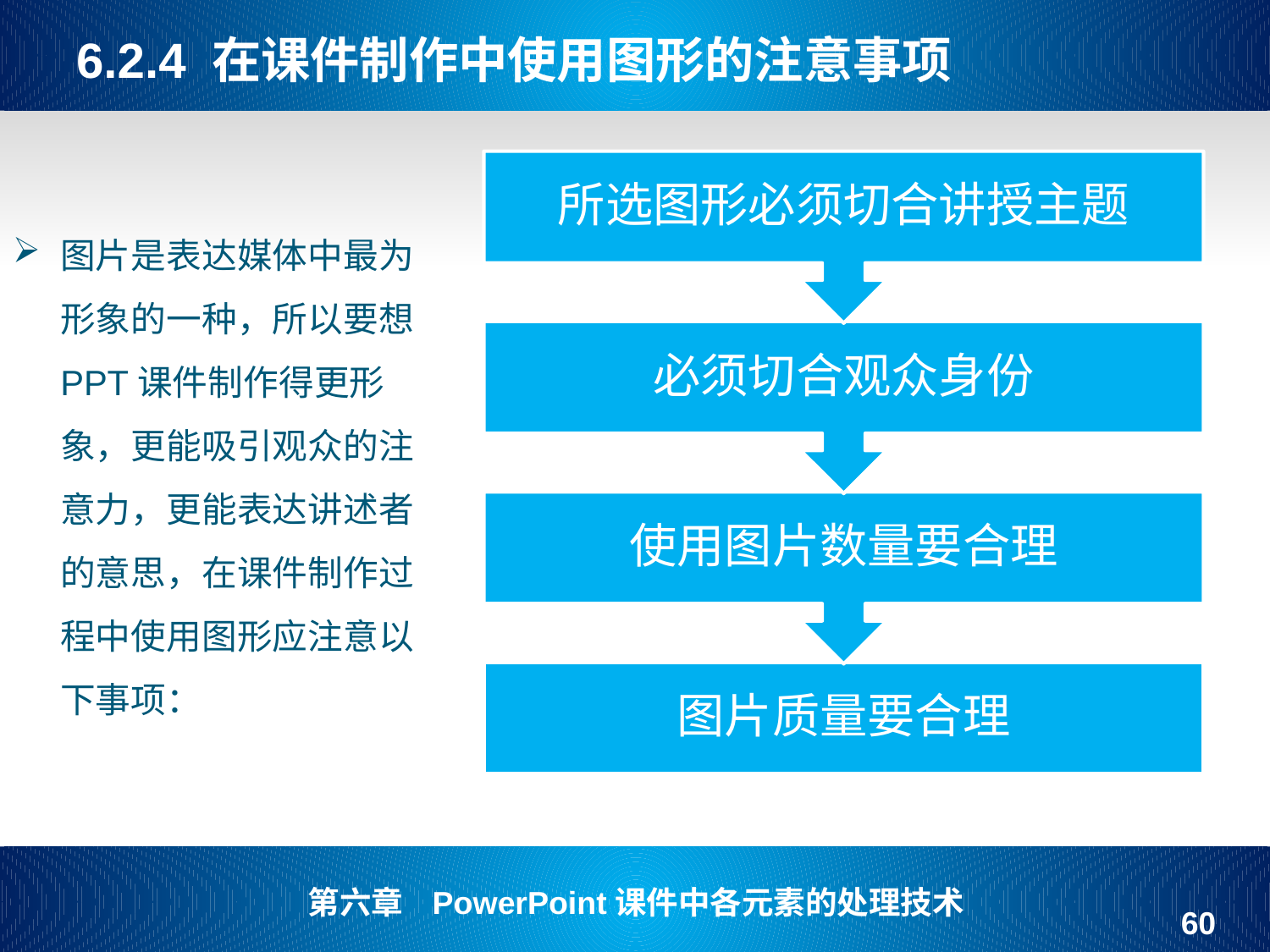

# 6.2.4 在课件制作中使用图形的注意事项
图片质量要合理
使用图片数量要合理
必须切合观众身份
所选图形必须切合讲授主题
图片是表达媒体中最为形象的一种，所以要想PPT课件制作得更形象，更能吸引观众的注意力，更能表达讲述者的意思，在课件制作过程中使用图形应注意以下事项：

60